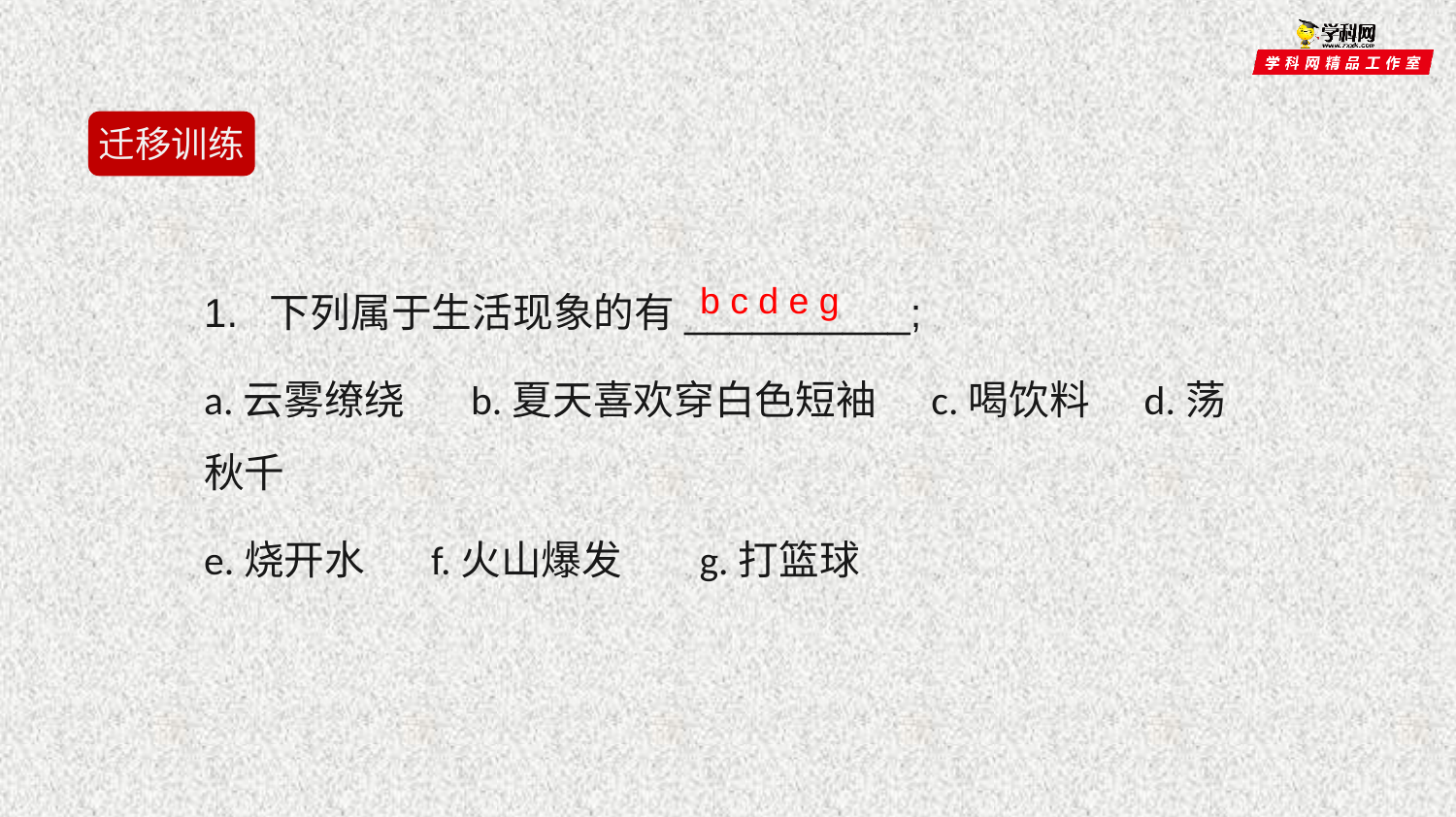

迁移训练
b c d e g
1.  下列属于生活现象的有__________;
a.云雾缭绕     b.夏天喜欢穿白色短袖    c.喝饮料    d.荡秋千
e.烧开水     f.火山爆发      g.打篮球